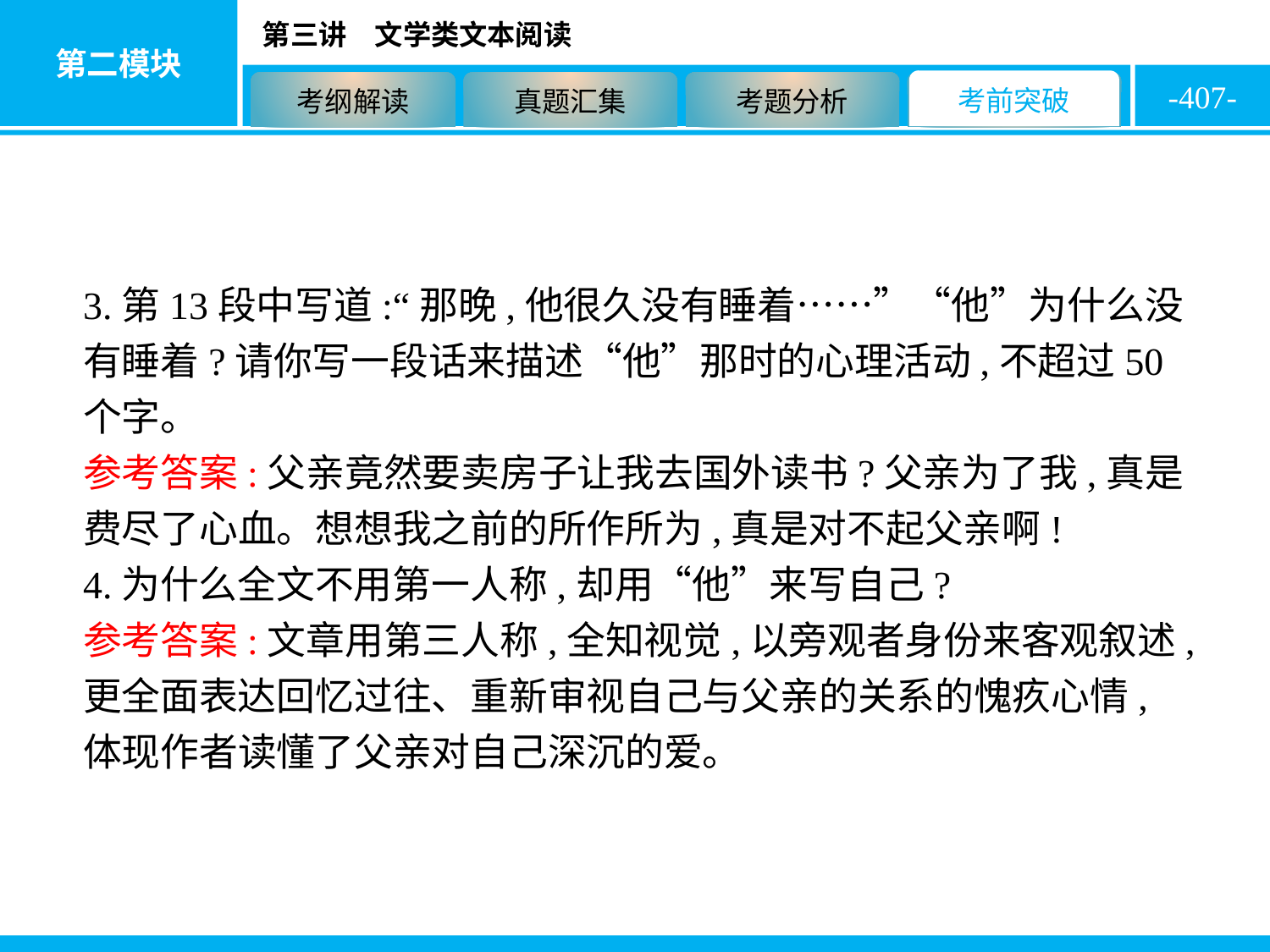

-407-
3.第13段中写道:“那晚,他很久没有睡着……”“他”为什么没有睡着?请你写一段话来描述“他”那时的心理活动,不超过50个字。
参考答案:父亲竟然要卖房子让我去国外读书?父亲为了我,真是费尽了心血。想想我之前的所作所为,真是对不起父亲啊!
4.为什么全文不用第一人称,却用“他”来写自己?
参考答案:文章用第三人称,全知视觉,以旁观者身份来客观叙述,更全面表达回忆过往、重新审视自己与父亲的关系的愧疚心情,体现作者读懂了父亲对自己深沉的爱。